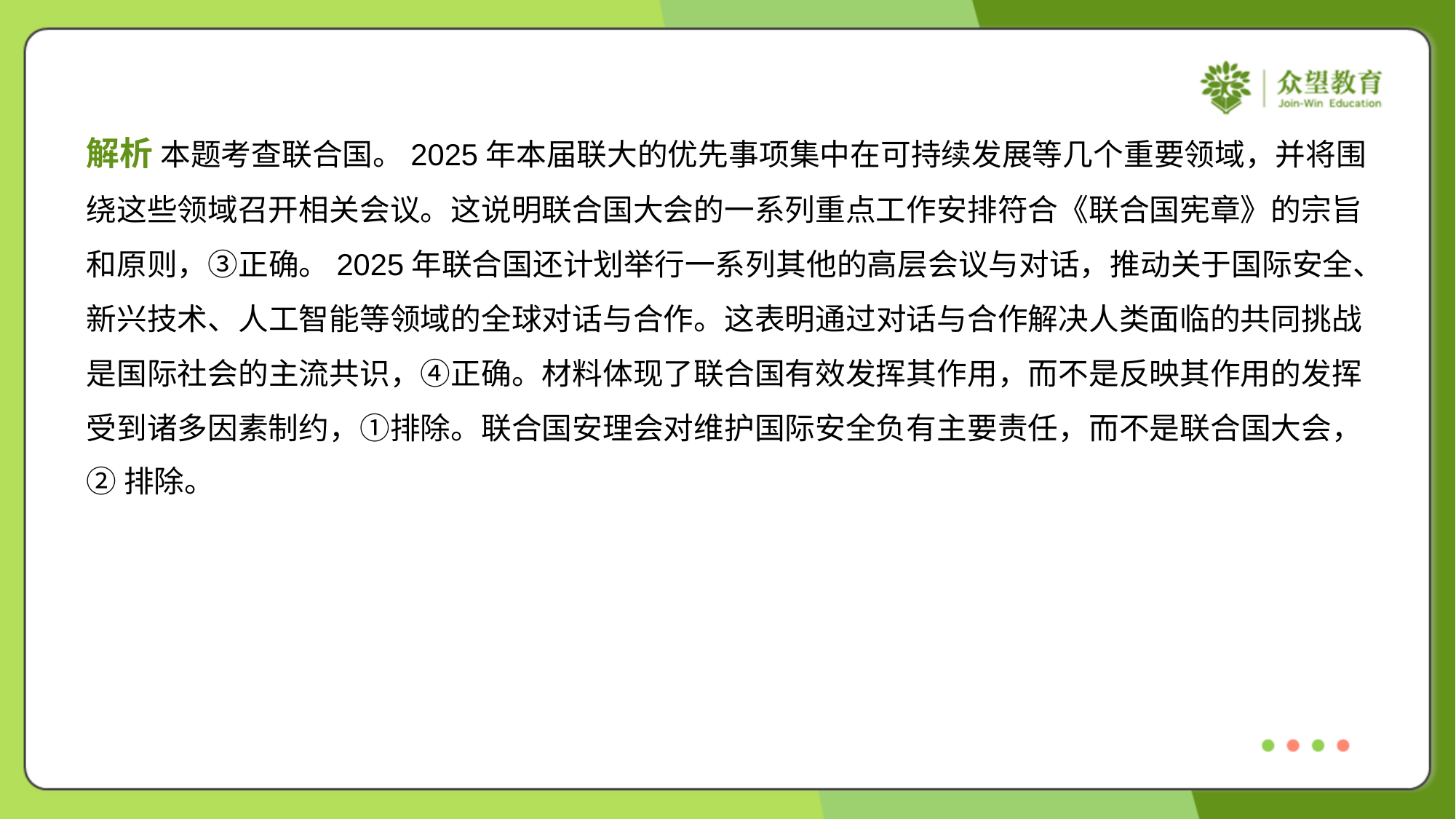

解析 本题考查联合国。2025年本届联大的优先事项集中在可持续发展等几个重要领域，并将围
绕这些领域召开相关会议。这说明联合国大会的一系列重点工作安排符合《联合国宪章》的宗旨
和原则，③正确。2025年联合国还计划举行一系列其他的高层会议与对话，推动关于国际安全、
新兴技术、人工智能等领域的全球对话与合作。这表明通过对话与合作解决人类面临的共同挑战
是国际社会的主流共识，④正确。材料体现了联合国有效发挥其作用，而不是反映其作用的发挥
受到诸多因素制约，①排除。联合国安理会对维护国际安全负有主要责任，而不是联合国大会，
②排除。